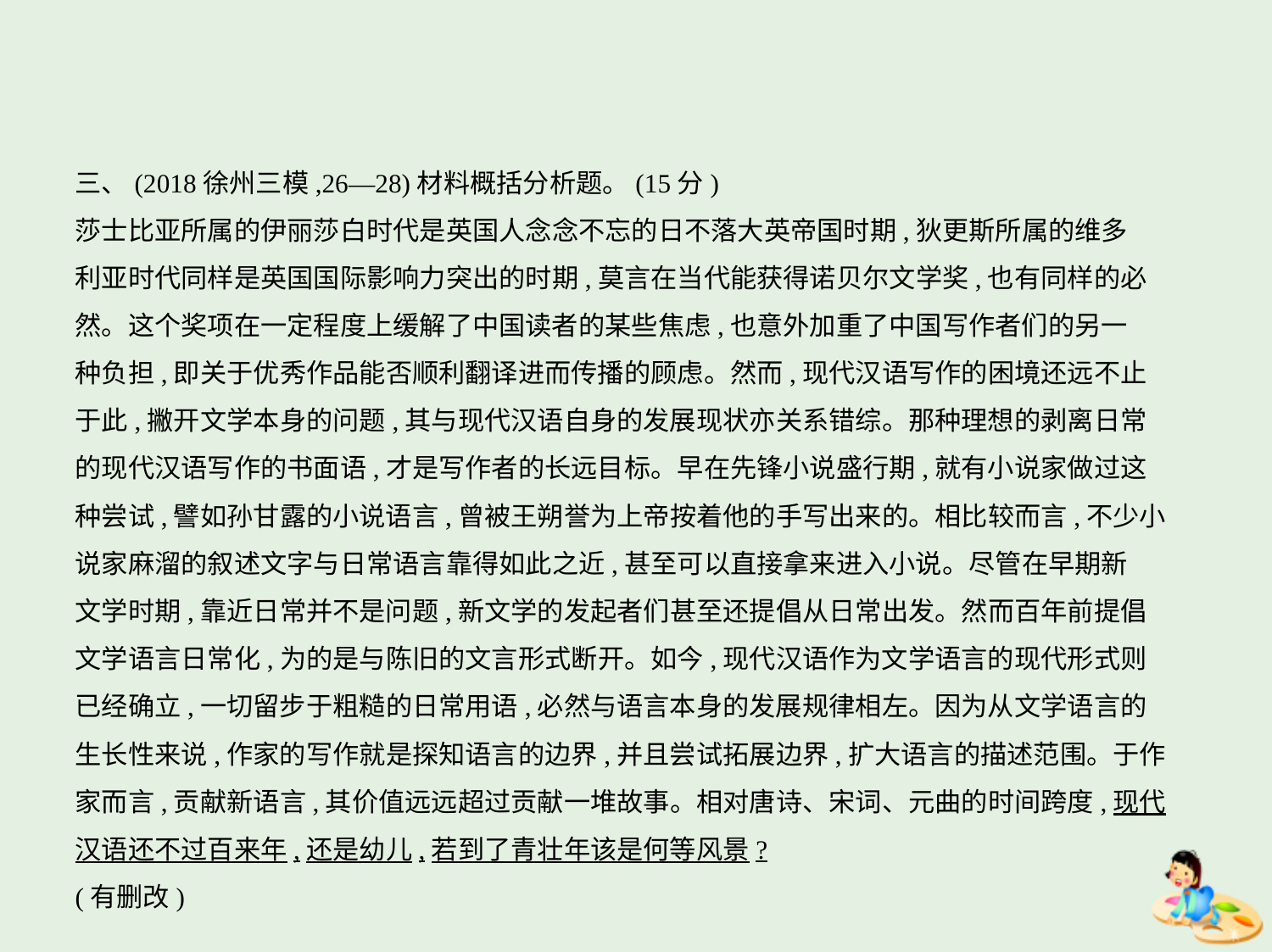

三、(2018徐州三模,26—28)材料概括分析题。(15分)
莎士比亚所属的伊丽莎白时代是英国人念念不忘的日不落大英帝国时期,狄更斯所属的维多
利亚时代同样是英国国际影响力突出的时期,莫言在当代能获得诺贝尔文学奖,也有同样的必
然。这个奖项在一定程度上缓解了中国读者的某些焦虑,也意外加重了中国写作者们的另一
种负担,即关于优秀作品能否顺利翻译进而传播的顾虑。然而,现代汉语写作的困境还远不止
于此,撇开文学本身的问题,其与现代汉语自身的发展现状亦关系错综。那种理想的剥离日常
的现代汉语写作的书面语,才是写作者的长远目标。早在先锋小说盛行期,就有小说家做过这
种尝试,譬如孙甘露的小说语言,曾被王朔誉为上帝按着他的手写出来的。相比较而言,不少小
说家麻溜的叙述文字与日常语言靠得如此之近,甚至可以直接拿来进入小说。尽管在早期新
文学时期,靠近日常并不是问题,新文学的发起者们甚至还提倡从日常出发。然而百年前提倡
文学语言日常化,为的是与陈旧的文言形式断开。如今,现代汉语作为文学语言的现代形式则
已经确立,一切留步于粗糙的日常用语,必然与语言本身的发展规律相左。因为从文学语言的
生长性来说,作家的写作就是探知语言的边界,并且尝试拓展边界,扩大语言的描述范围。于作
家而言,贡献新语言,其价值远远超过贡献一堆故事。相对唐诗、宋词、元曲的时间跨度,现代
汉语还不过百来年,还是幼儿,若到了青壮年该是何等风景?
(有删改)